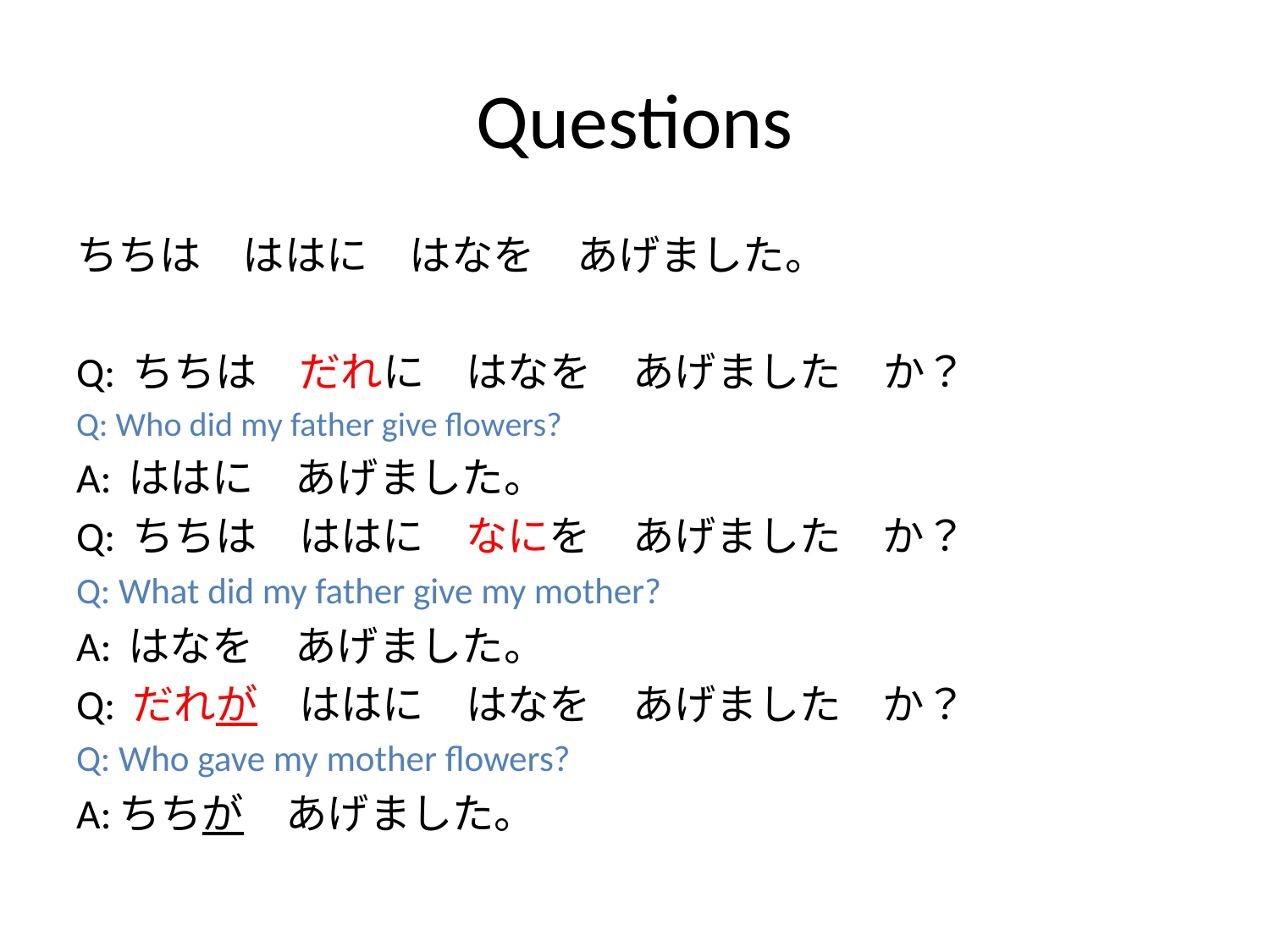

# Questions
ちちは　ははに　はなを　あげました。

Q: ちちは　だれに　はなを　あげました　か？
Q: Who did my father give flowers?
A: ははに　あげました。
Q: ちちは　ははに　なにを　あげました　か？
Q: What did my father give my mother?
A: はなを　あげました。
Q: だれが　ははに　はなを　あげました　か？
Q: Who gave my mother flowers?
A:ちちが　あげました。